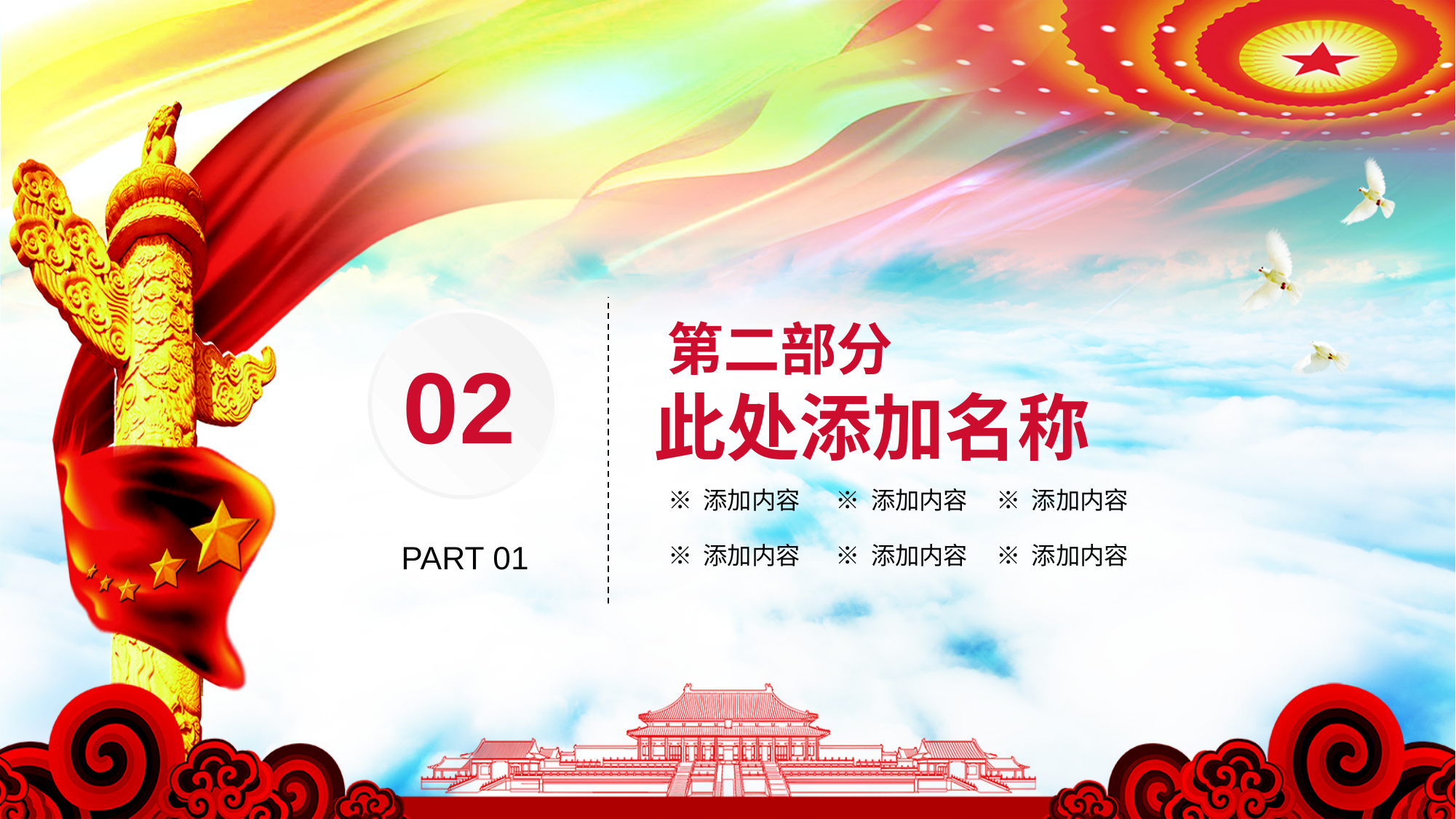

第二部分
此处添加名称

02
※ 添加内容
※ 添加内容
※ 添加内容
※ 添加内容
※ 添加内容
※ 添加内容
PART 01